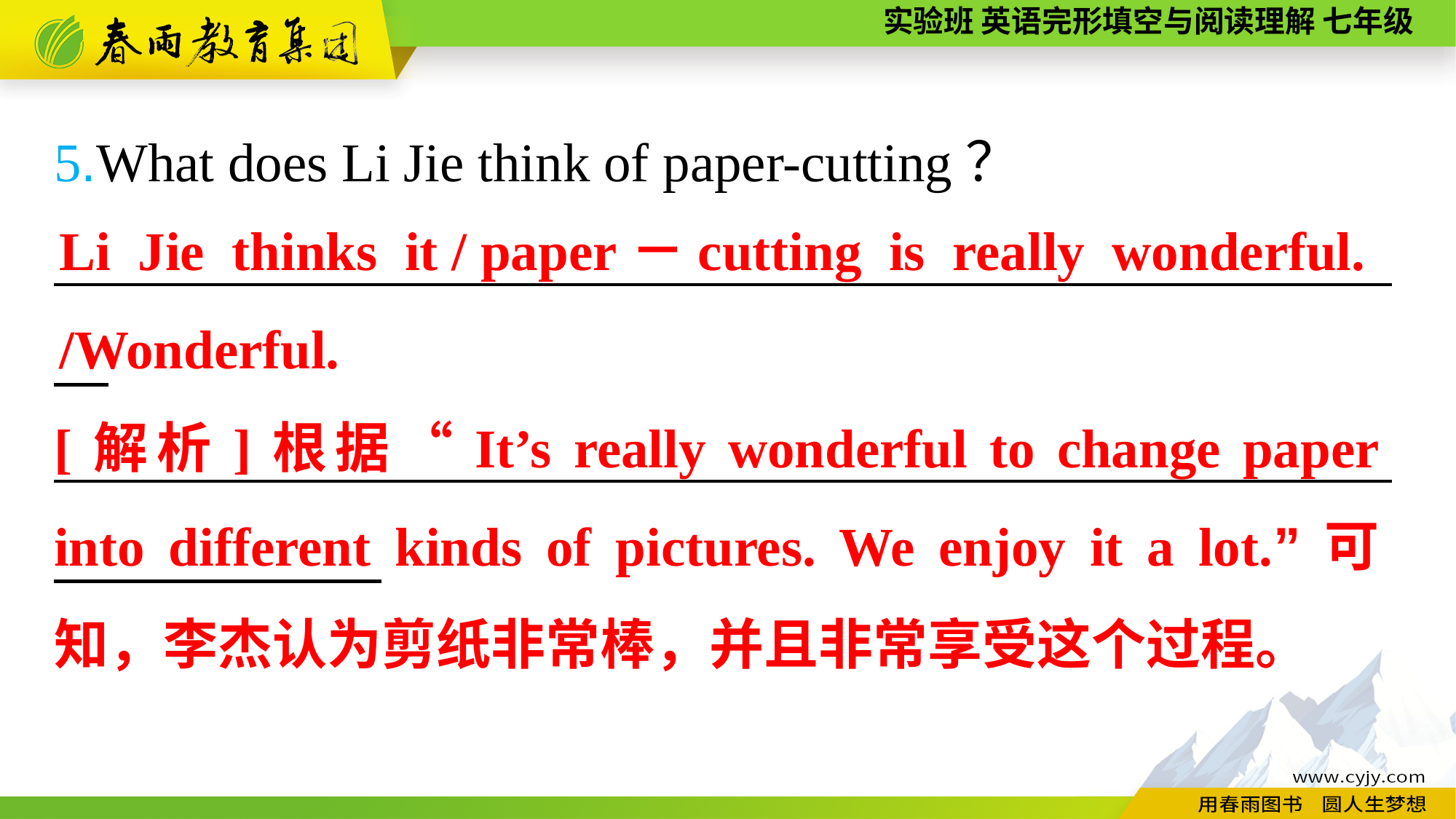

5.What does Li Jie think of paper-cutting？
_________________________________________________　_________________________________________________
Li  Jie  thinks  it / paper－cutting  is  really  wonderful.
/Wonderful.
[解析]根据“It’s really wonderful to change paper into different kinds of pictures. We enjoy it a lot.”可知，李杰认为剪纸非常棒，并且非常享受这个过程。